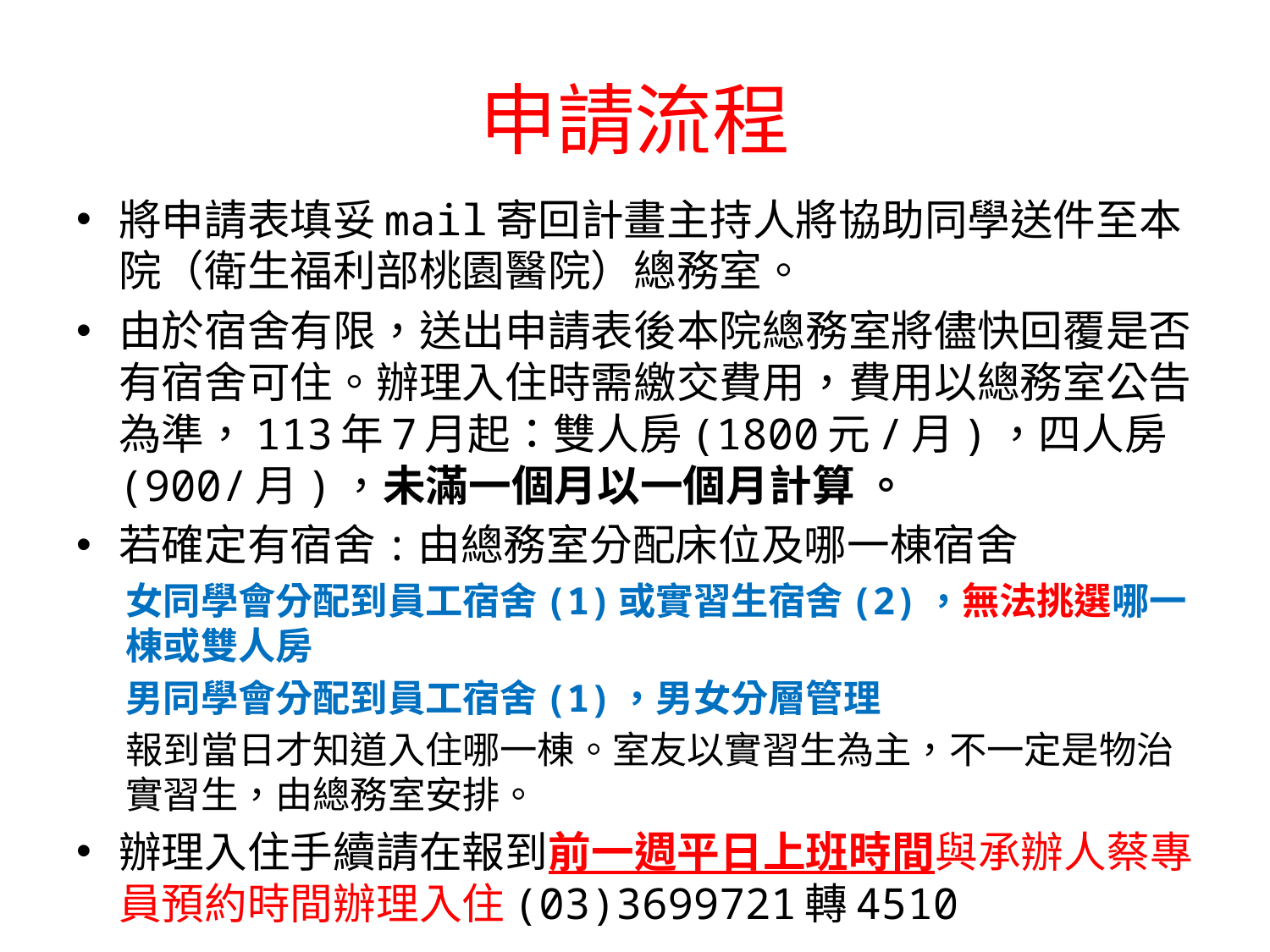

# 申請流程
將申請表填妥mail寄回計畫主持人將協助同學送件至本院（衛生福利部桃園醫院）總務室。
由於宿舍有限，送出申請表後本院總務室將儘快回覆是否有宿舍可住。辦理入住時需繳交費用，費用以總務室公告為準，113年7月起：雙人房(1800元/月)，四人房(900/月)，未滿一個月以一個月計算 。
若確定有宿舍:由總務室分配床位及哪一棟宿舍
女同學會分配到員工宿舍(1)或實習生宿舍(2)，無法挑選哪一棟或雙人房
男同學會分配到員工宿舍(1)，男女分層管理
報到當日才知道入住哪一棟。室友以實習生為主，不一定是物治實習生，由總務室安排。
辦理入住手續請在報到前一週平日上班時間與承辦人蔡專員預約時間辦理入住(03)3699721轉4510